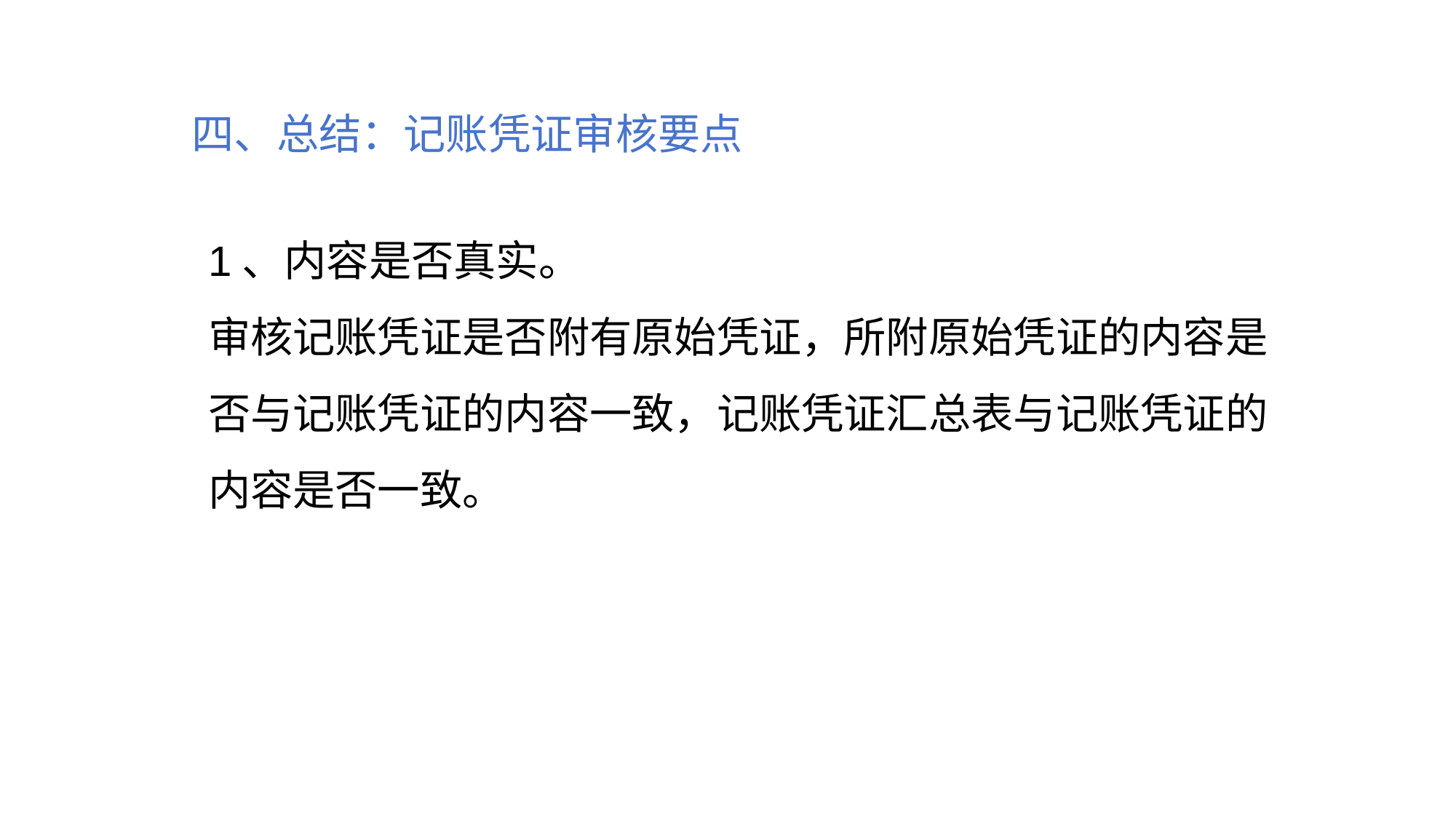

四、总结：记账凭证审核要点
1、内容是否真实。
审核记账凭证是否附有原始凭证，所附原始凭证的内容是否与记账凭证的内容一致，记账凭证汇总表与记账凭证的内容是否一致。